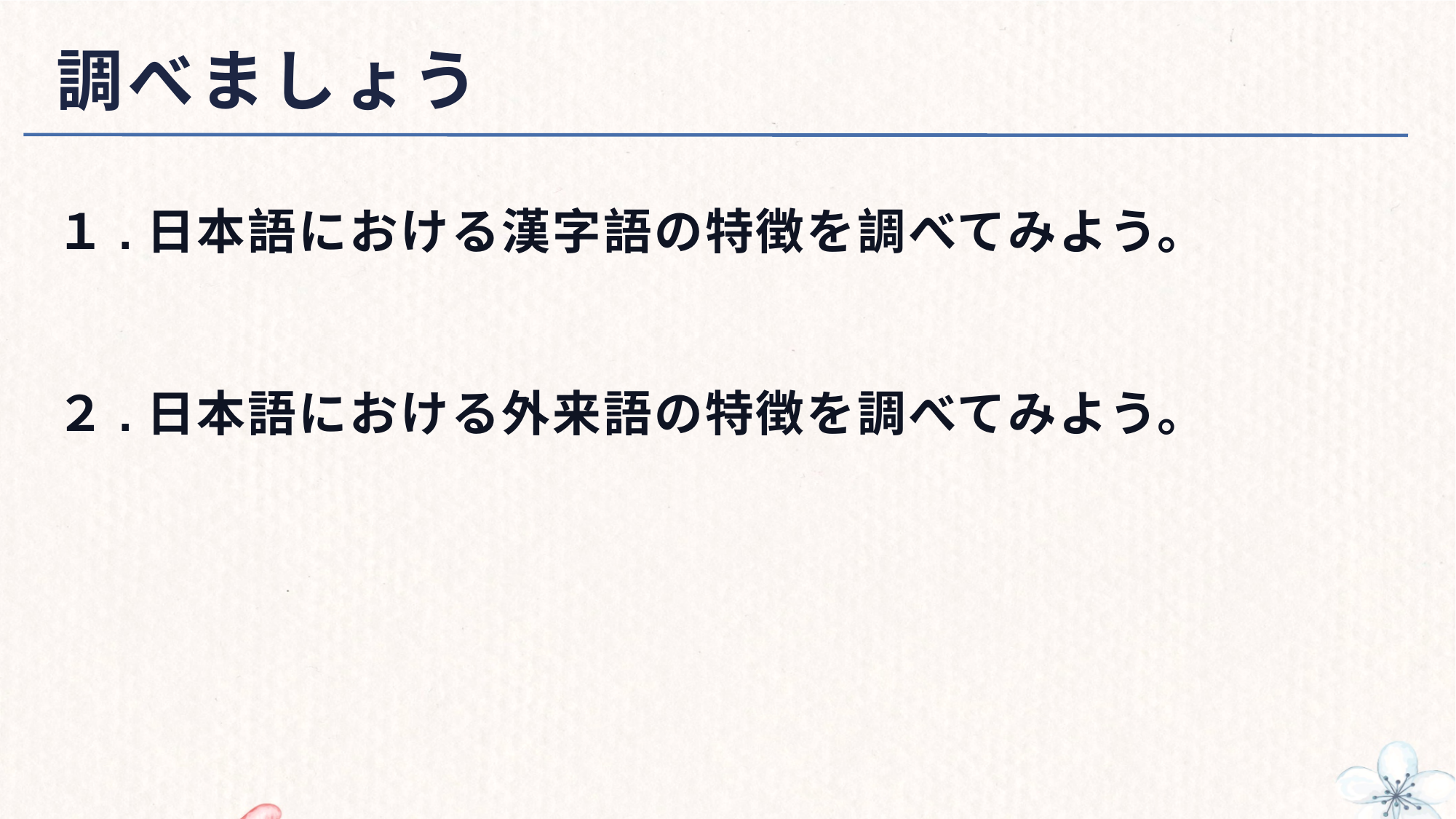

# 調べましょう
１.日本語における漢字語の特徴を調べてみよう。

２.日本語における外来語の特徴を調べてみよう。